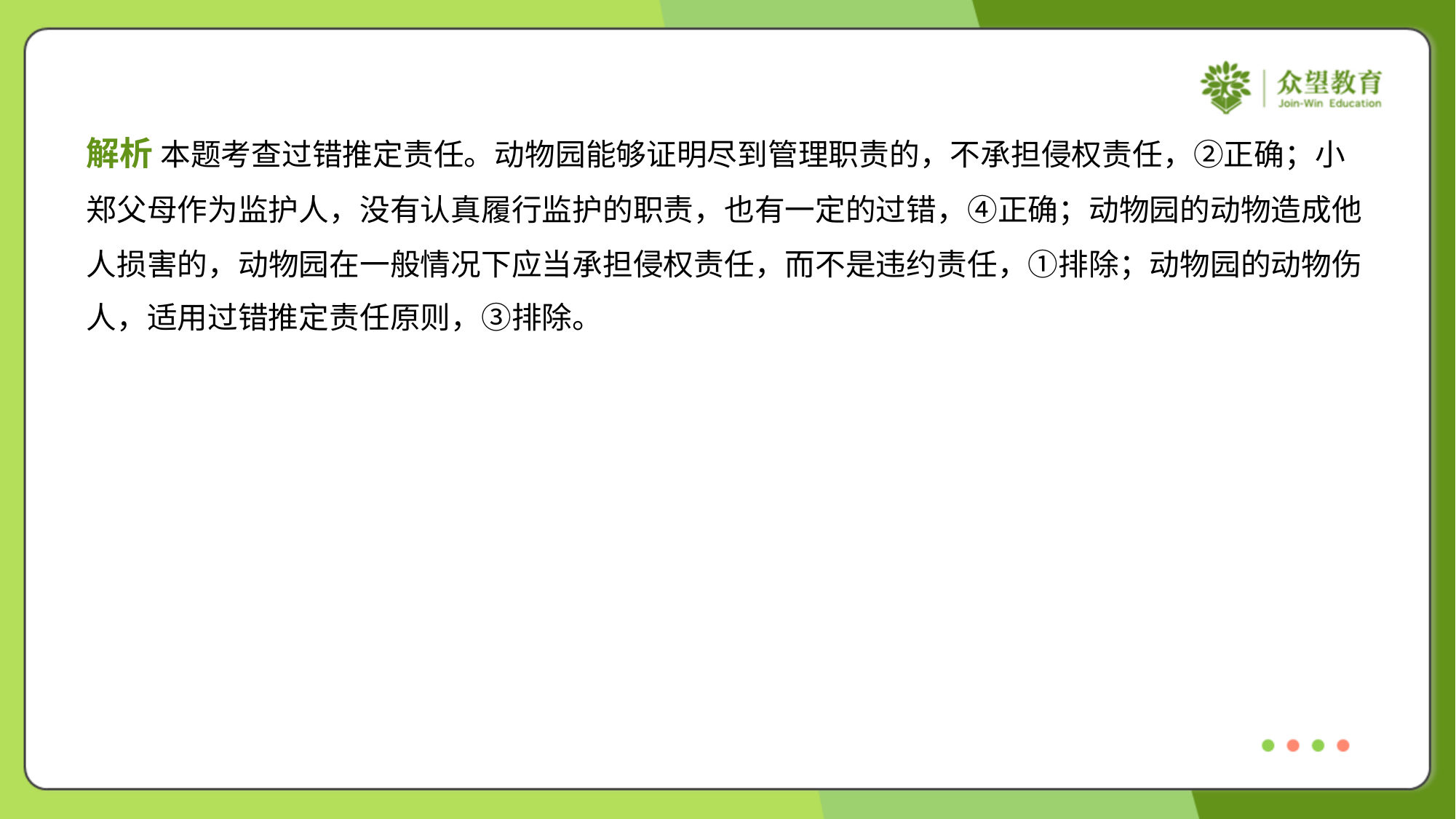

解析 本题考查过错推定责任。动物园能够证明尽到管理职责的，不承担侵权责任，②正确；小
郑父母作为监护人，没有认真履行监护的职责，也有一定的过错，④正确；动物园的动物造成他
人损害的，动物园在一般情况下应当承担侵权责任，而不是违约责任，①排除；动物园的动物伤
人，适用过错推定责任原则，③排除。